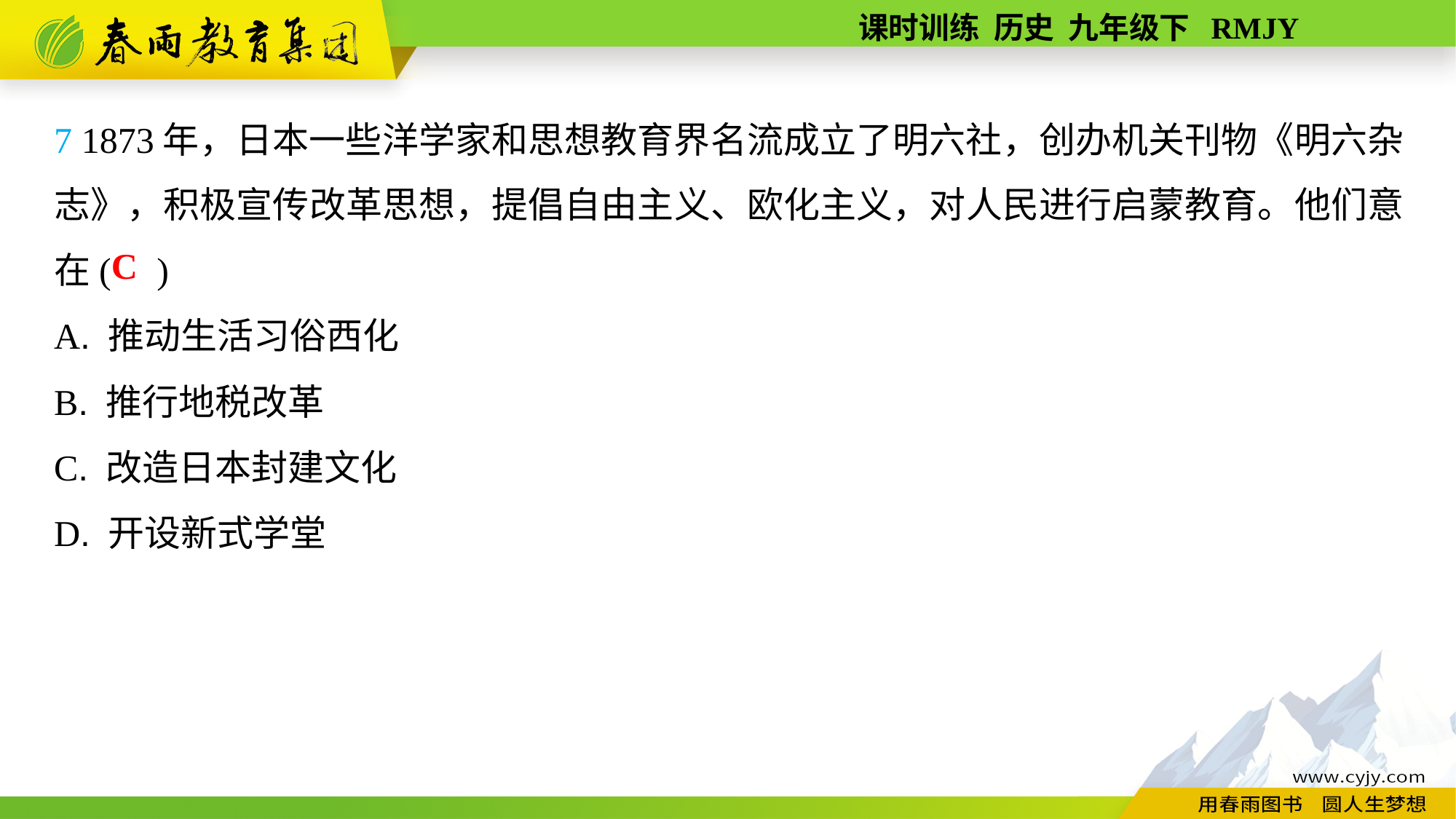

7 1873年，日本一些洋学家和思想教育界名流成立了明六社，创办机关刊物《明六杂志》，积极宣传改革思想，提倡自由主义、欧化主义，对人民进行启蒙教育。他们意在(     )
A. 推动生活习俗西化
B. 推行地税改革
C. 改造日本封建文化
D. 开设新式学堂

C